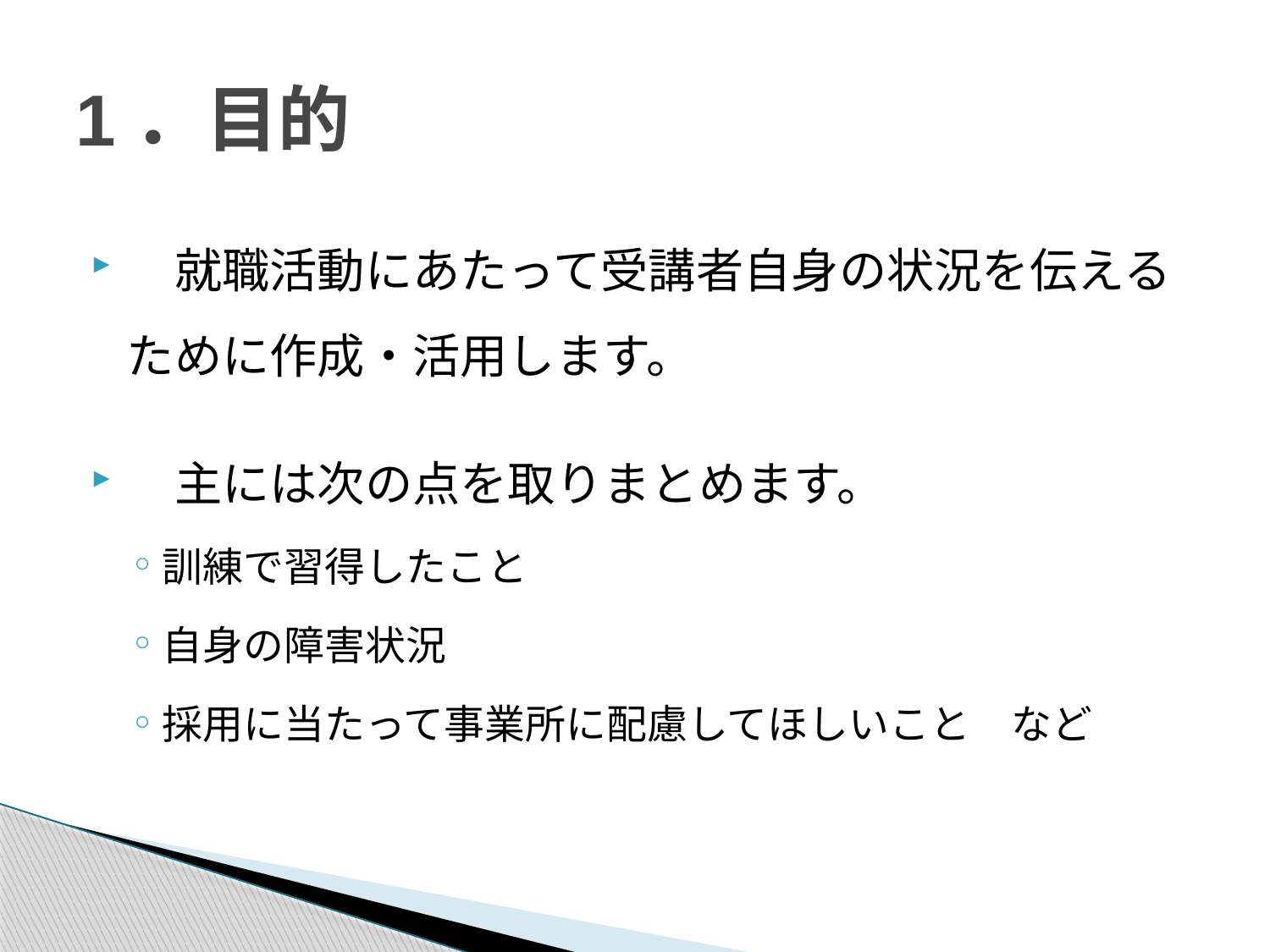

# 1．目的
　就職活動にあたって受講者自身の状況を伝えるために作成・活用します。
　主には次の点を取りまとめます。
訓練で習得したこと
自身の障害状況
採用に当たって事業所に配慮してほしいこと　など